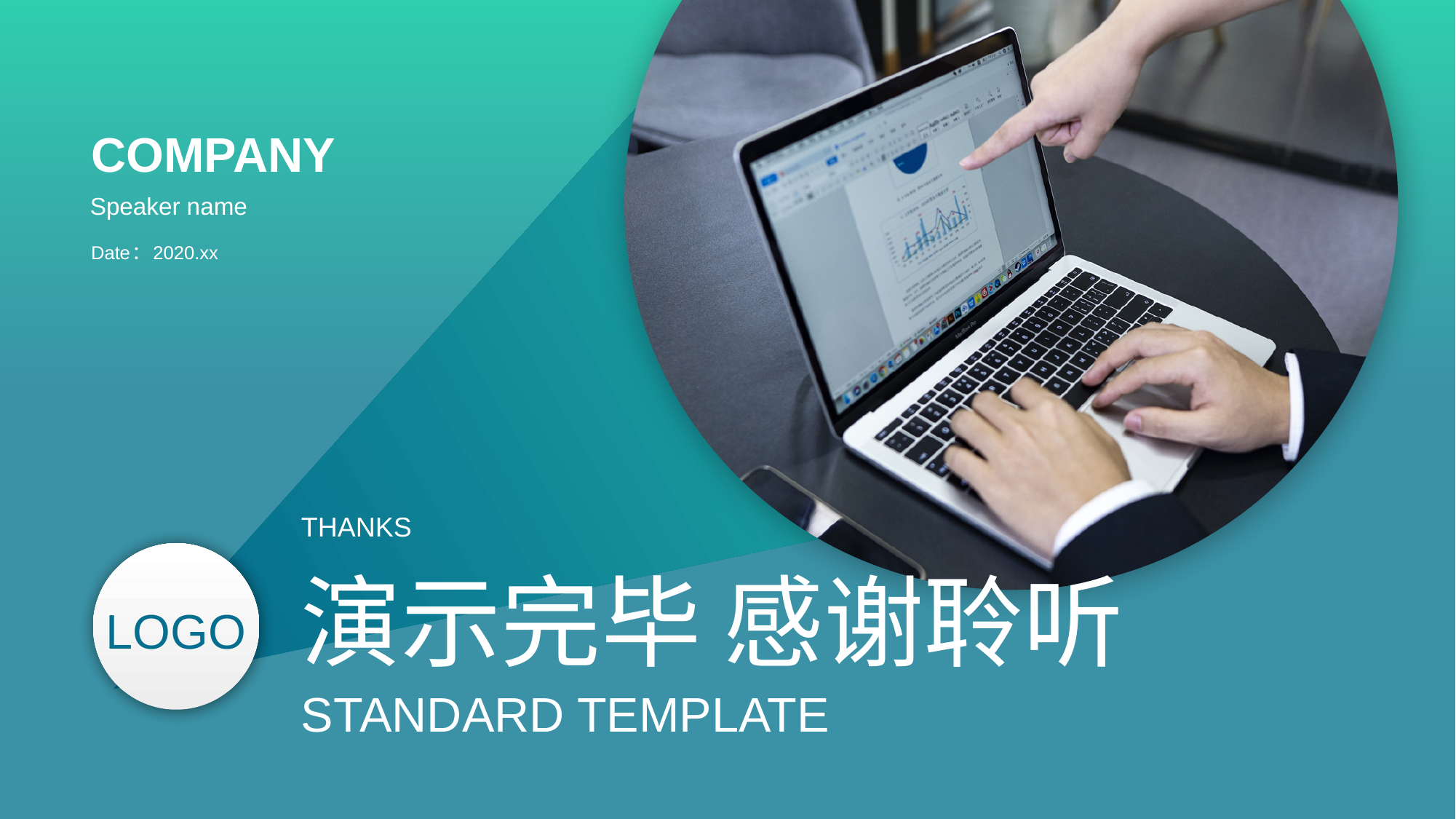

COMPANY
Speaker name
Date：2020.xx
THANKS
演示完毕 感谢聆听
STANDARD TEMPLATE

LOGO